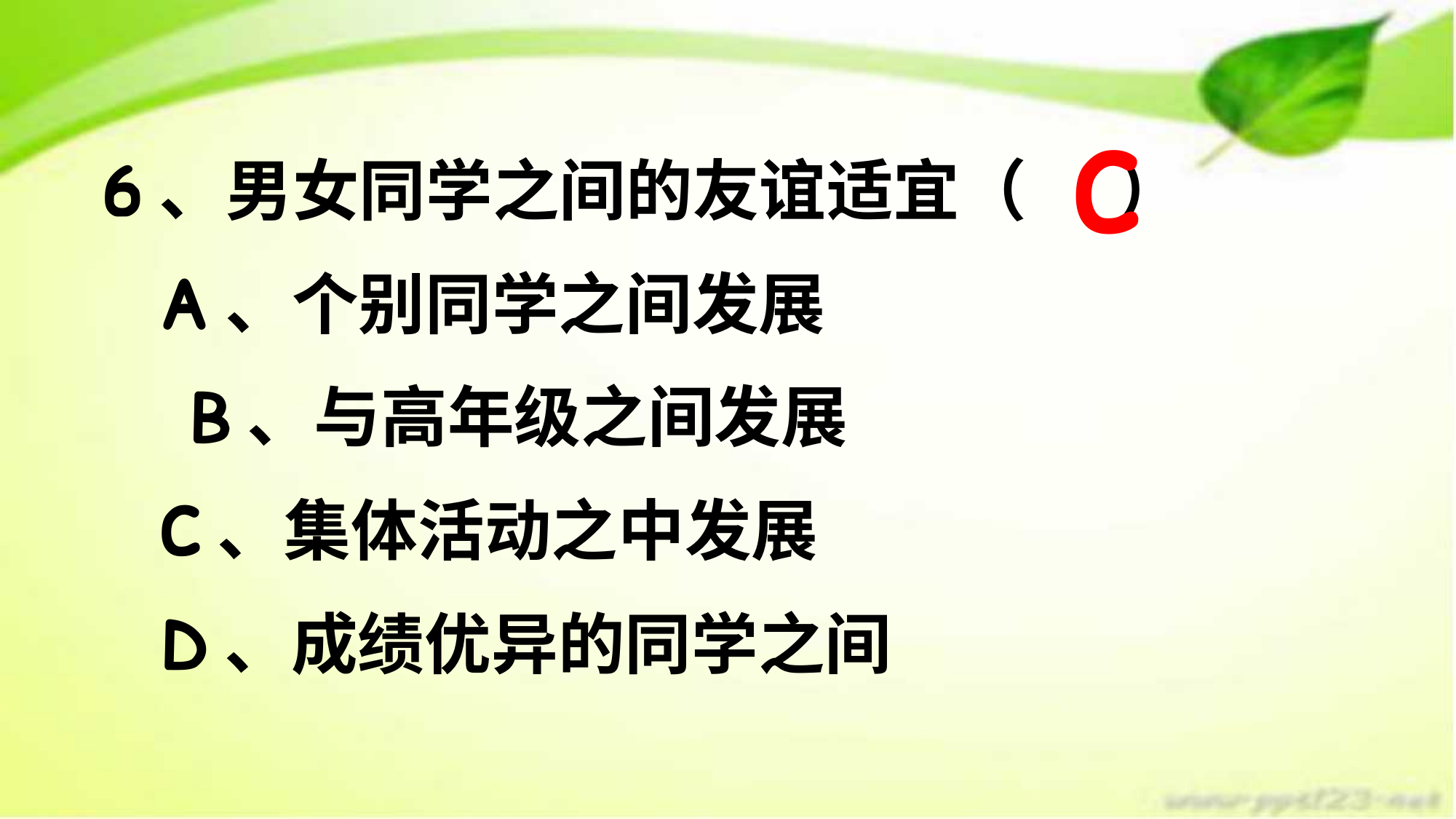

C
6、男女同学之间的友谊适宜（      ）
  A、个别同学之间发展
   B、与高年级之间发展
  C、集体活动之中发展
  D、成绩优异的同学之间